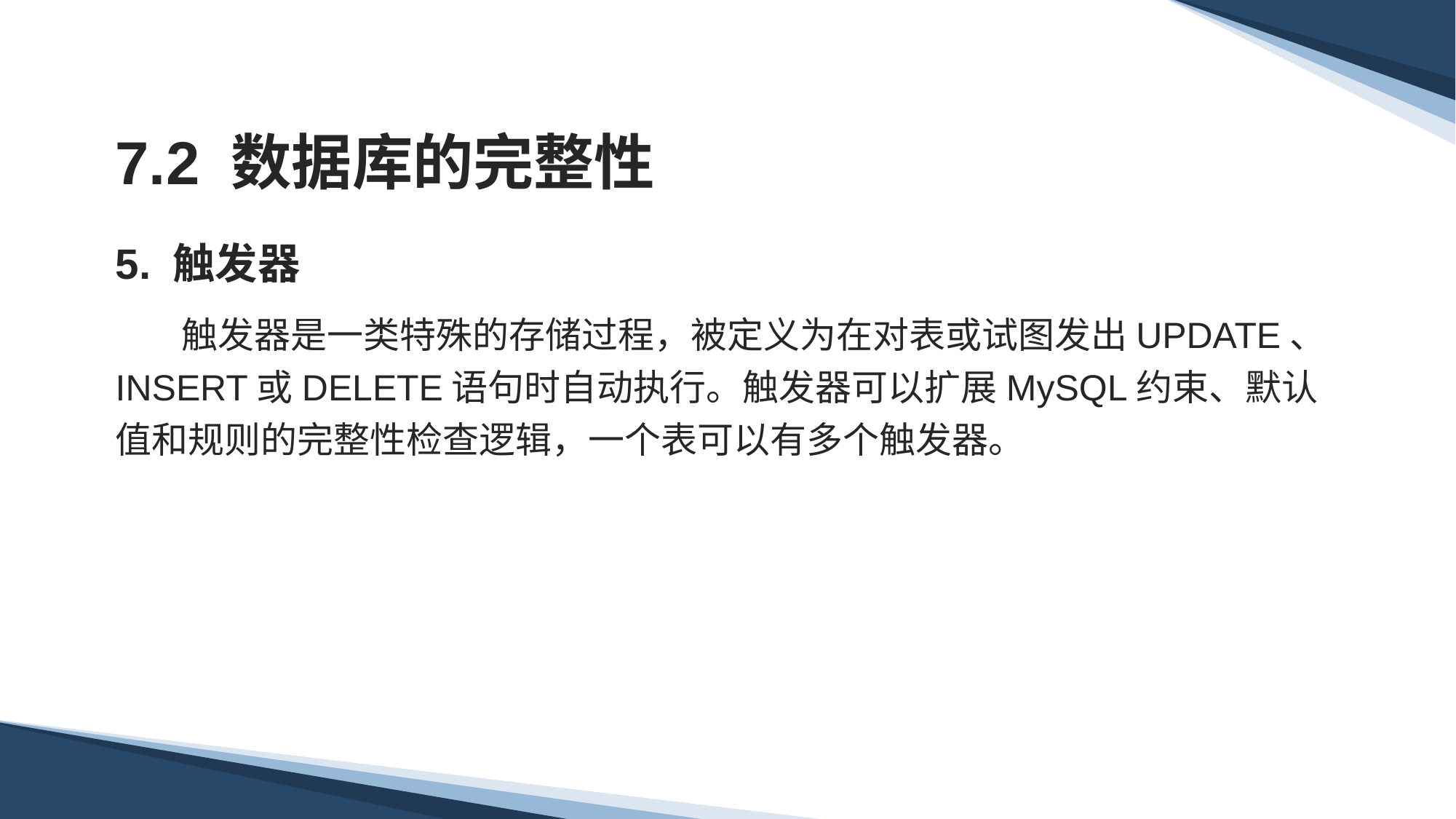

# 7.2 数据库的完整性
5. 触发器
       触发器是一类特殊的存储过程，被定义为在对表或试图发出UPDATE、INSERT或DELETE语句时自动执行。触发器可以扩展MySQL约束、默认值和规则的完整性检查逻辑，一个表可以有多个触发器。